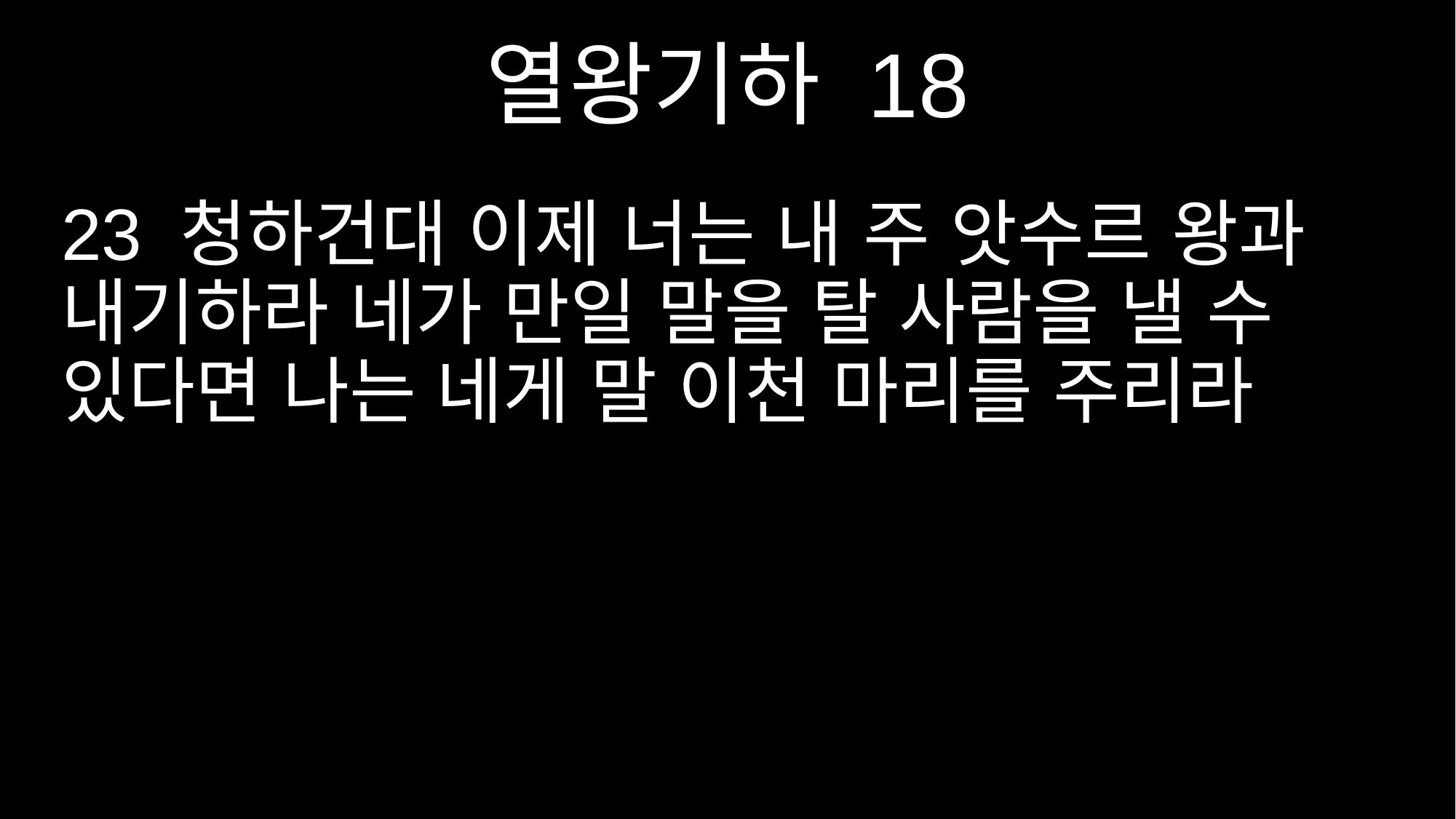

열왕기하 18
23 청하건대 이제 너는 내 주 앗수르 왕과 내기하라 네가 만일 말을 탈 사람을 낼 수 있다면 나는 네게 말 이천 마리를 주리라